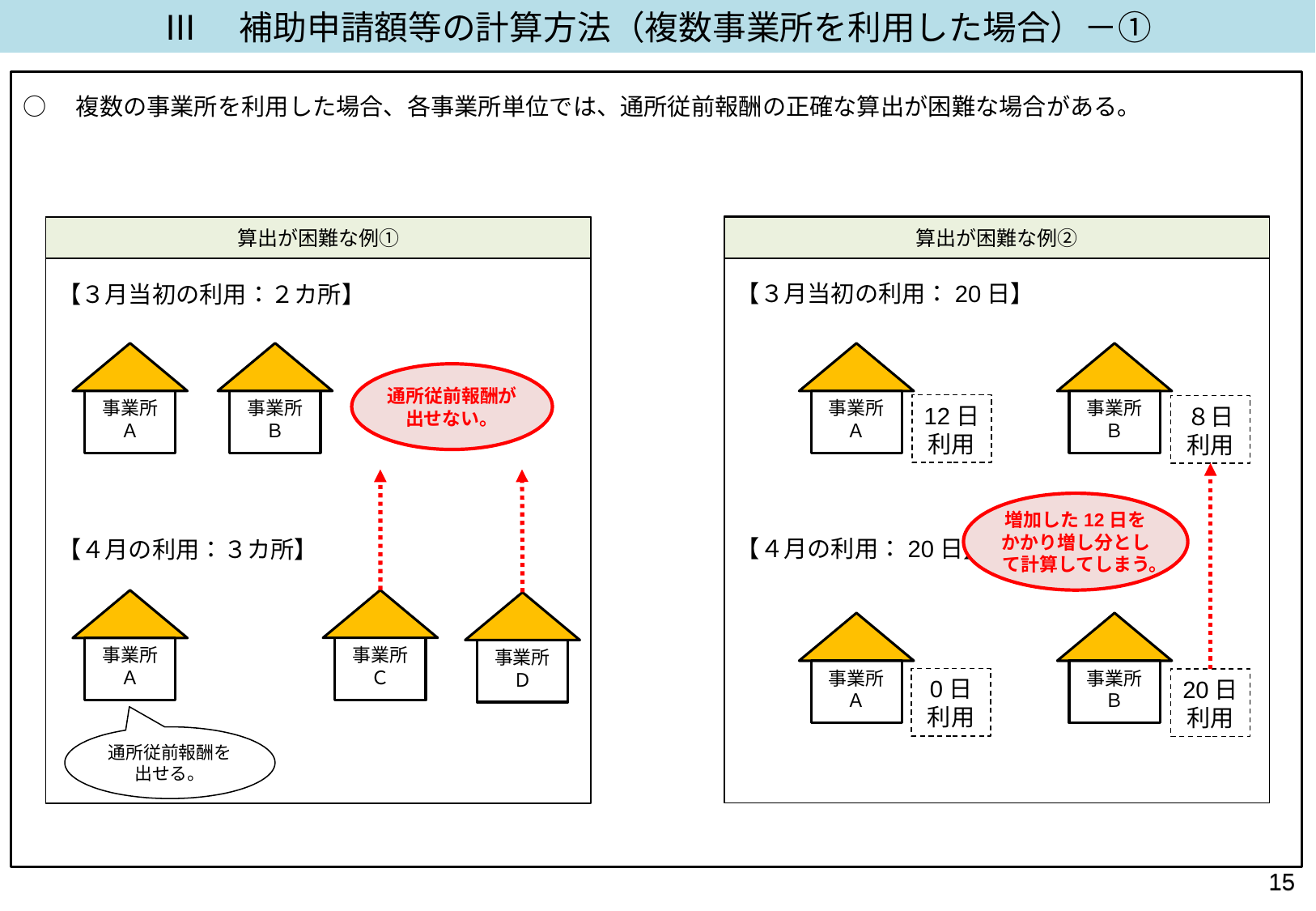

Ⅲ　補助申請額等の計算方法（複数事業所を利用した場合）－①

○　複数の事業所を利用した場合、各事業所単位では、通所従前報酬の正確な算出が困難な場合がある。

【３月当初の利用：20日】

【４月の利用：20日】

【３月当初の利用：２カ所】

【４月の利用：３カ所】
算出が困難な例①
算出が困難な例②

通所従前報酬が出せない。
事業所
Ａ
事業所
Ｂ
事業所
Ａ
事業所
Ｂ
12日
利用
８日
利用
増加した12日を
かかり増し分として計算してしまう。

事業所
Ｃ
事業所
Ａ
事業所
Ｄ
事業所
Ａ
事業所
Ｂ
0日
利用
20日
利用
通所従前報酬を
出せる。
15
15